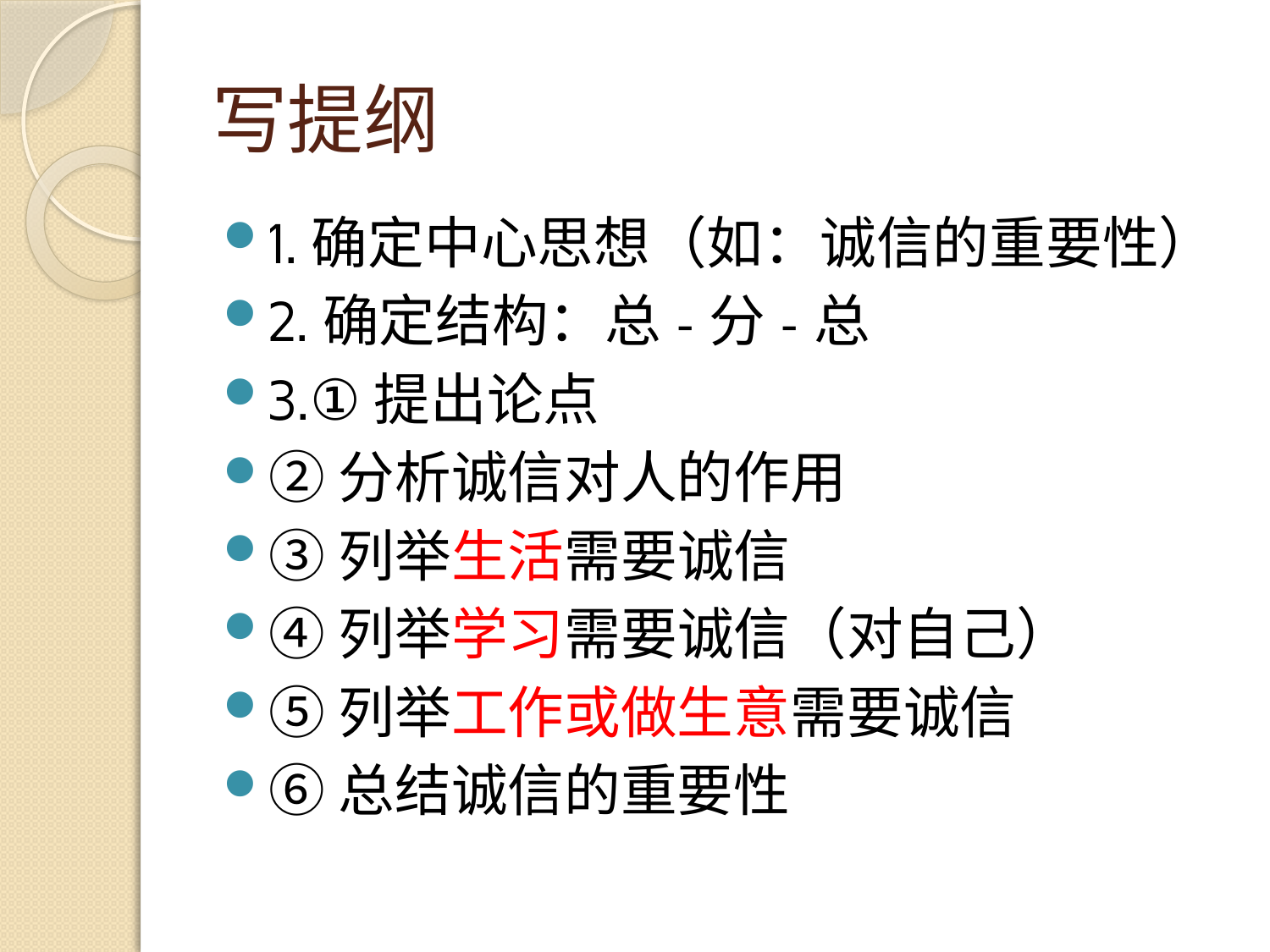

# 写提纲
1.确定中心思想（如：诚信的重要性）
2.确定结构：总-分-总
3.①提出论点
②分析诚信对人的作用
③列举生活需要诚信
④列举学习需要诚信（对自己）
⑤列举工作或做生意需要诚信
⑥总结诚信的重要性